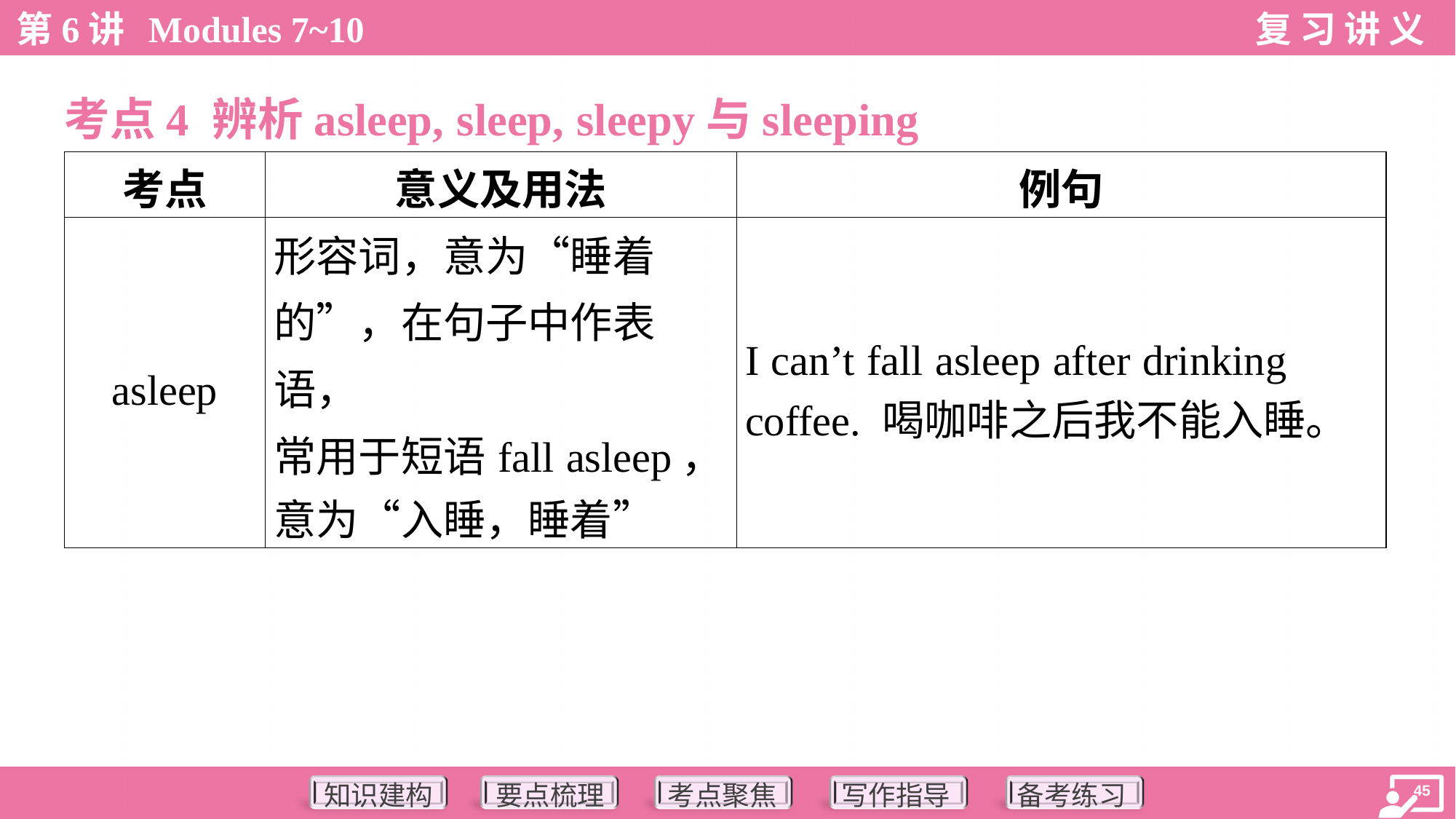

考点4 辨析asleep, sleep, sleepy与sleeping
| 考点 | 意义及用法 | 例句 |
| --- | --- | --- |
| asleep | 形容词，意为“睡着 的”，在句子中作表语， 常用于短语fall asleep， 意为“入睡，睡着” | I can’t fall asleep after drinking coffee. 喝咖啡之后我不能入睡。 |